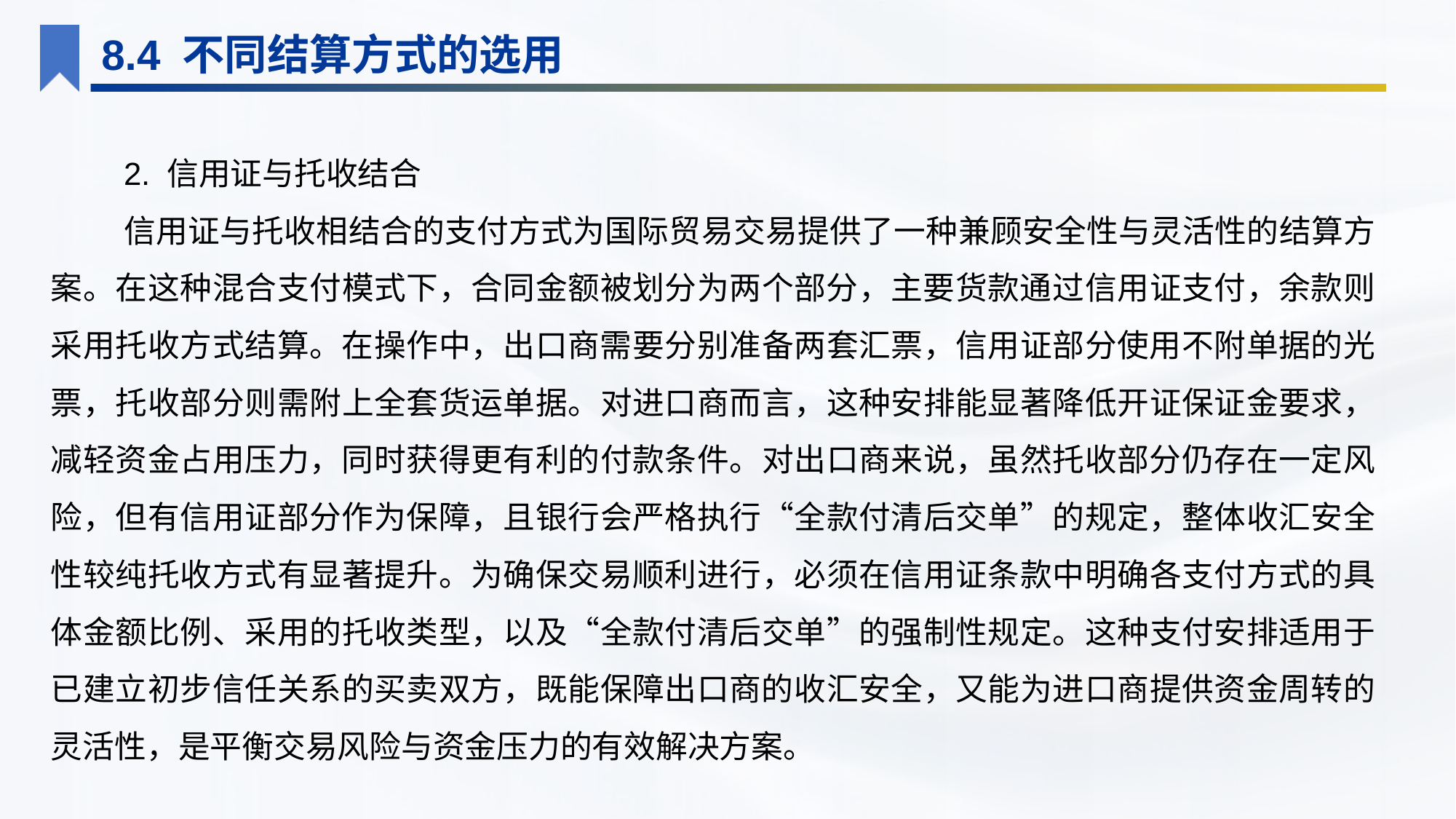

8.4 不同结算方式的选用
2. 信用证与托收结合
信用证与托收相结合的支付方式为国际贸易交易提供了一种兼顾安全性与灵活性的结算方案。在这种混合支付模式下，合同金额被划分为两个部分，主要货款通过信用证支付，余款则采用托收方式结算。在操作中，出口商需要分别准备两套汇票，信用证部分使用不附单据的光票，托收部分则需附上全套货运单据。对进口商而言，这种安排能显著降低开证保证金要求，减轻资金占用压力，同时获得更有利的付款条件。对出口商来说，虽然托收部分仍存在一定风险，但有信用证部分作为保障，且银行会严格执行“全款付清后交单”的规定，整体收汇安全性较纯托收方式有显著提升。为确保交易顺利进行，必须在信用证条款中明确各支付方式的具体金额比例、采用的托收类型，以及“全款付清后交单”的强制性规定。这种支付安排适用于已建立初步信任关系的买卖双方，既能保障出口商的收汇安全，又能为进口商提供资金周转的灵活性，是平衡交易风险与资金压力的有效解决方案。